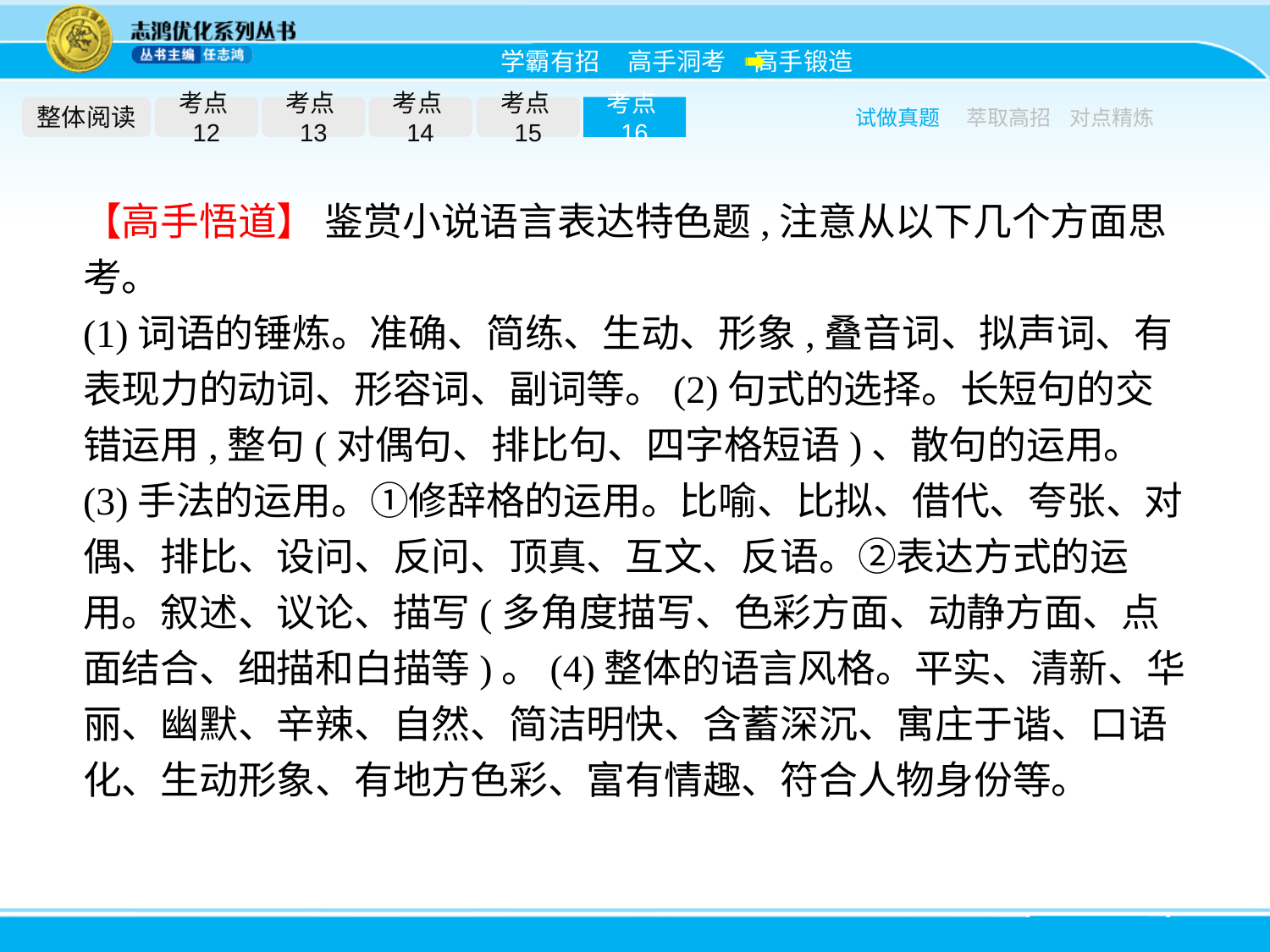

整体阅读
考点12
考点13
考点14
考点15
考点16
试做真题
萃取高招
对点精炼
【高手悟道】 鉴赏小说语言表达特色题,注意从以下几个方面思考。
(1)词语的锤炼。准确、简练、生动、形象,叠音词、拟声词、有表现力的动词、形容词、副词等。(2)句式的选择。长短句的交错运用,整句(对偶句、排比句、四字格短语)、散句的运用。(3)手法的运用。①修辞格的运用。比喻、比拟、借代、夸张、对偶、排比、设问、反问、顶真、互文、反语。②表达方式的运用。叙述、议论、描写(多角度描写、色彩方面、动静方面、点面结合、细描和白描等)。(4)整体的语言风格。平实、清新、华丽、幽默、辛辣、自然、简洁明快、含蓄深沉、寓庄于谐、口语化、生动形象、有地方色彩、富有情趣、符合人物身份等。